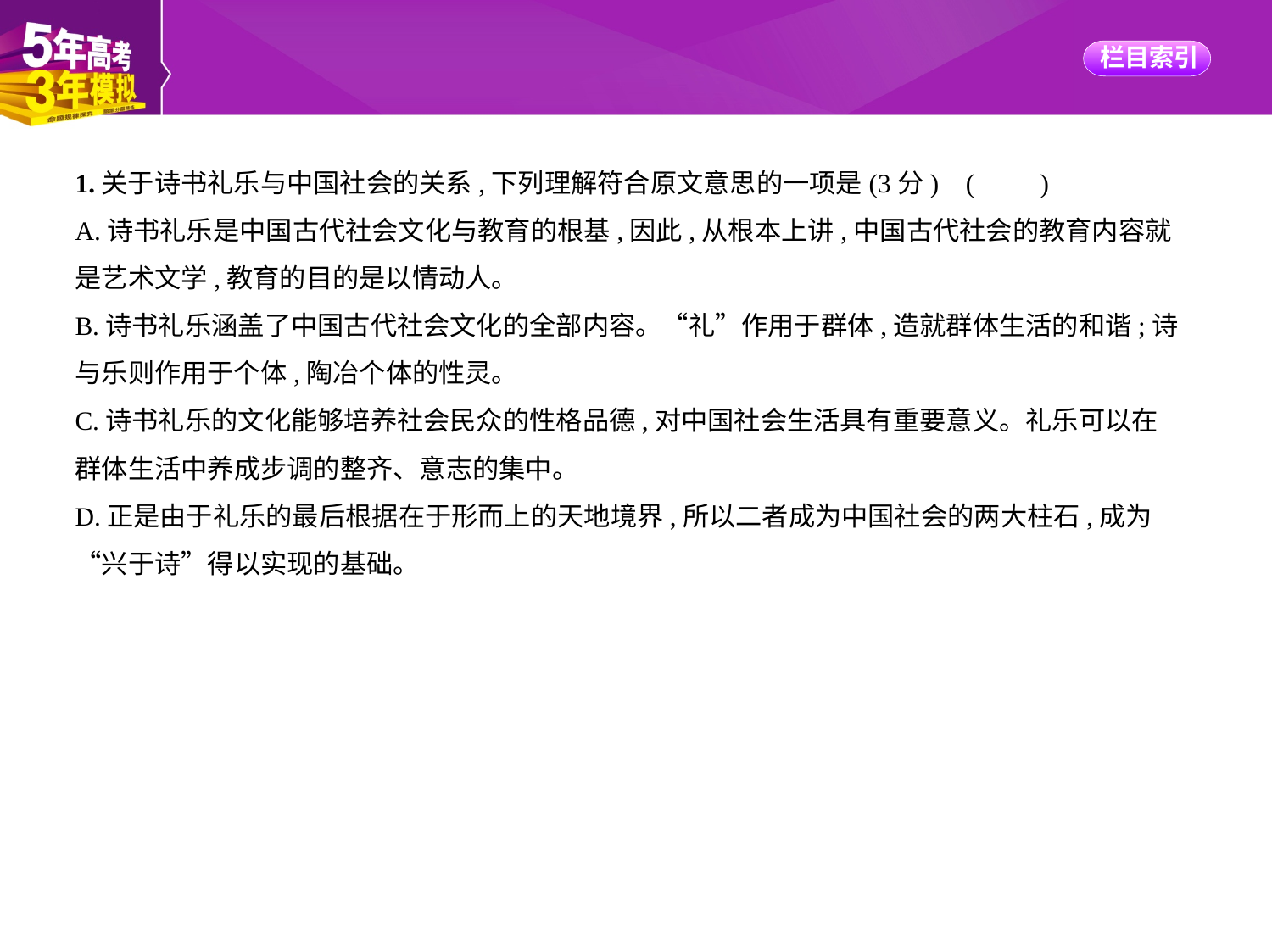

1.关于诗书礼乐与中国社会的关系,下列理解符合原文意思的一项是(3分) (　　)
A.诗书礼乐是中国古代社会文化与教育的根基,因此,从根本上讲,中国古代社会的教育内容就
是艺术文学,教育的目的是以情动人。
B.诗书礼乐涵盖了中国古代社会文化的全部内容。“礼”作用于群体,造就群体生活的和谐;诗
与乐则作用于个体,陶冶个体的性灵。
C.诗书礼乐的文化能够培养社会民众的性格品德,对中国社会生活具有重要意义。礼乐可以在
群体生活中养成步调的整齐、意志的集中。
D.正是由于礼乐的最后根据在于形而上的天地境界,所以二者成为中国社会的两大柱石,成为
“兴于诗”得以实现的基础。